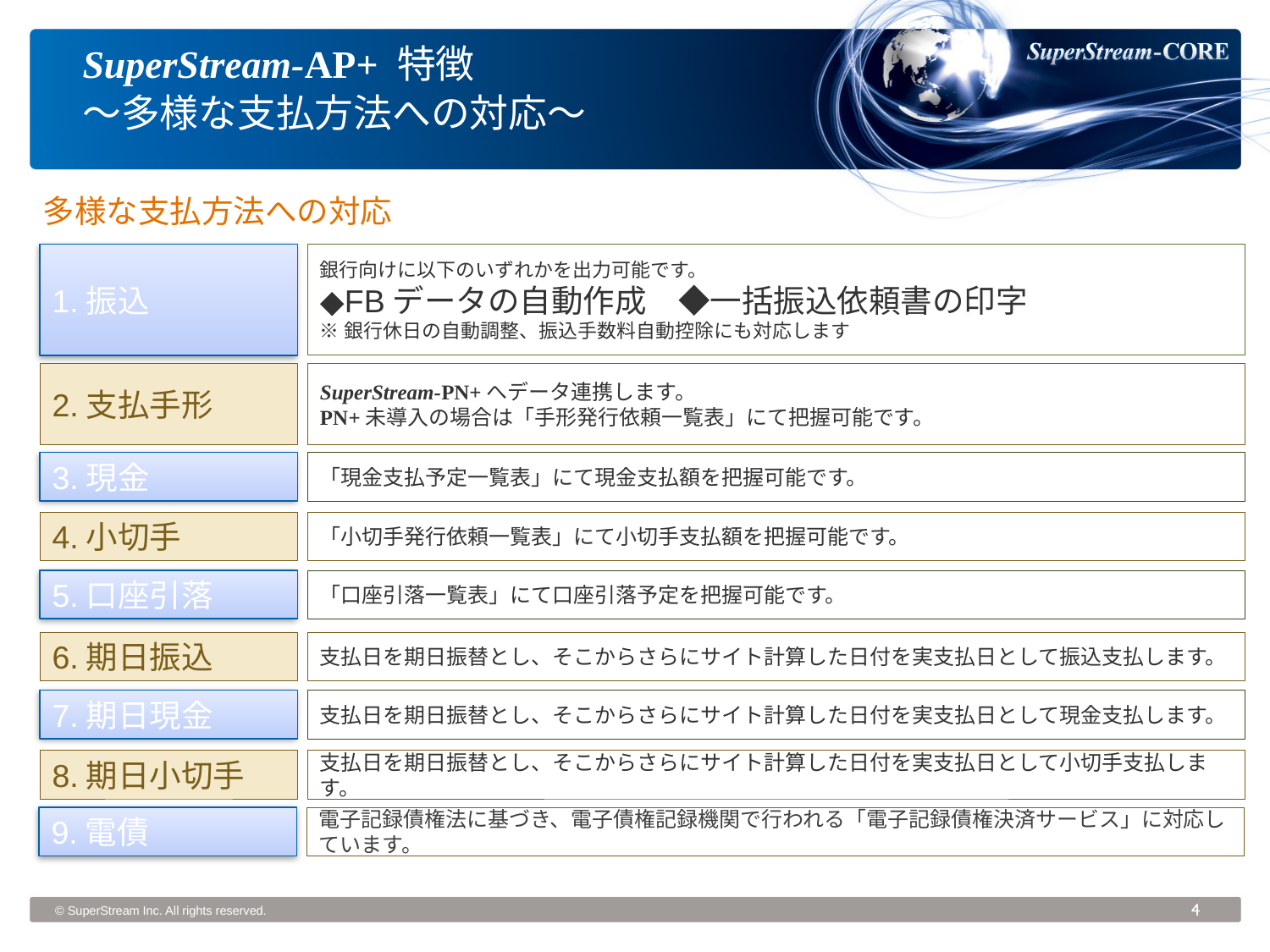

# SuperStream-AP+ 特徴 ～多様な支払方法への対応～
多様な支払方法への対応
1.振込
銀行向けに以下のいずれかを出力可能です。
◆FBデータの自動作成　◆一括振込依頼書の印字
※銀行休日の自動調整、振込手数料自動控除にも対応します
2.支払手形
SuperStream-PN+へデータ連携します。
PN+未導入の場合は「手形発行依頼一覧表」にて把握可能です。
3.現金
「現金支払予定一覧表」にて現金支払額を把握可能です。
4.小切手
「小切手発行依頼一覧表」にて小切手支払額を把握可能です。
5.口座引落
「口座引落一覧表」にて口座引落予定を把握可能です。
6.期日振込
支払日を期日振替とし、そこからさらにサイト計算した日付を実支払日として振込支払します。
7.期日現金
支払日を期日振替とし、そこからさらにサイト計算した日付を実支払日として現金支払します。
8.期日小切手
支払日を期日振替とし、そこからさらにサイト計算した日付を実支払日として小切手支払します。
9.電債
電子記録債権法に基づき、電子債権記録機関で行われる「電子記録債権決済サービス」に対応しています。
© SuperStream Inc. All rights reserved.
4